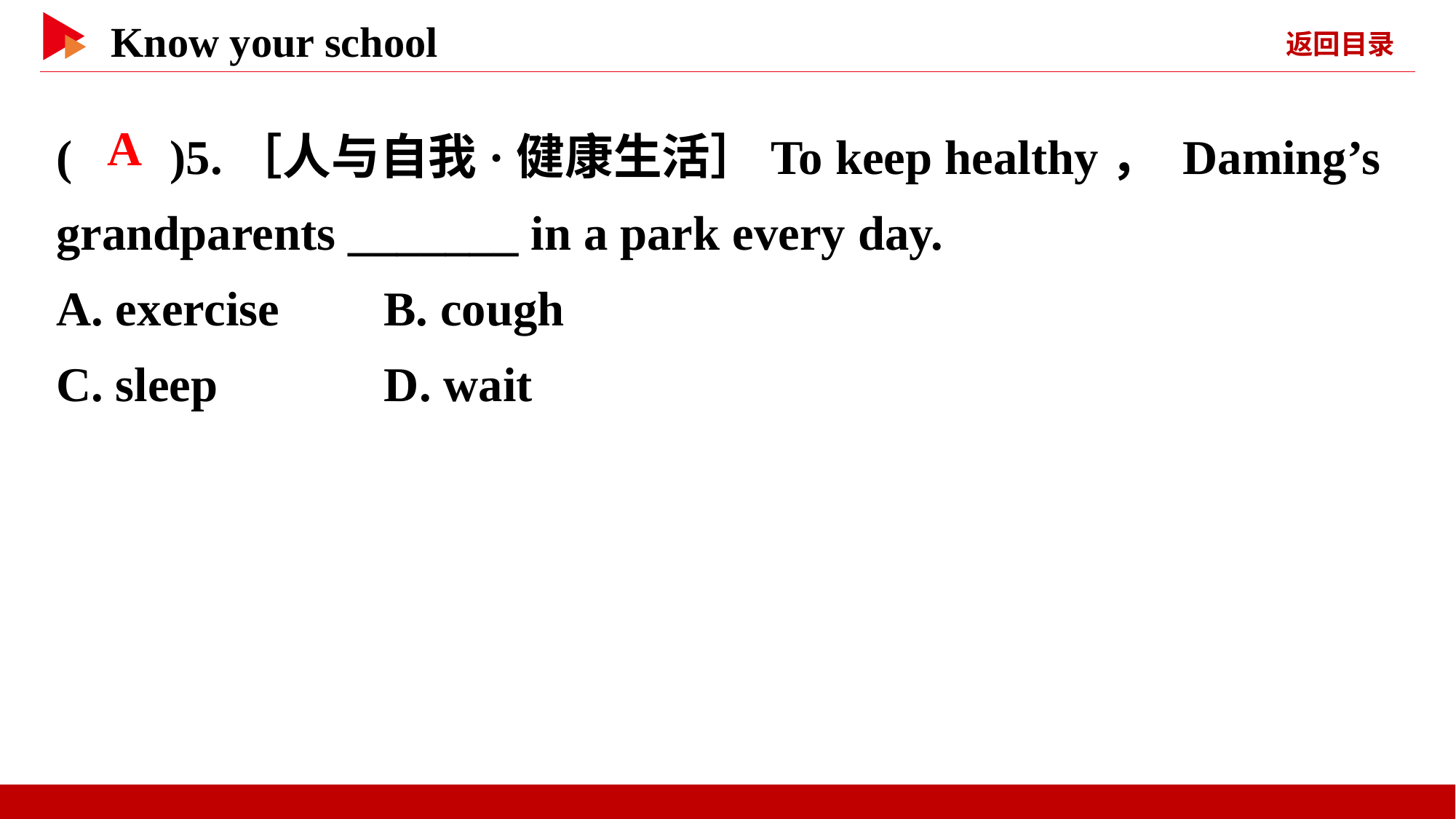

(        )5.［人与自我·健康生活］To keep healthy， Daming’s grandparents _______ in a park every day.
A. exercise	B. cough
C. sleep	         D. wait
   A